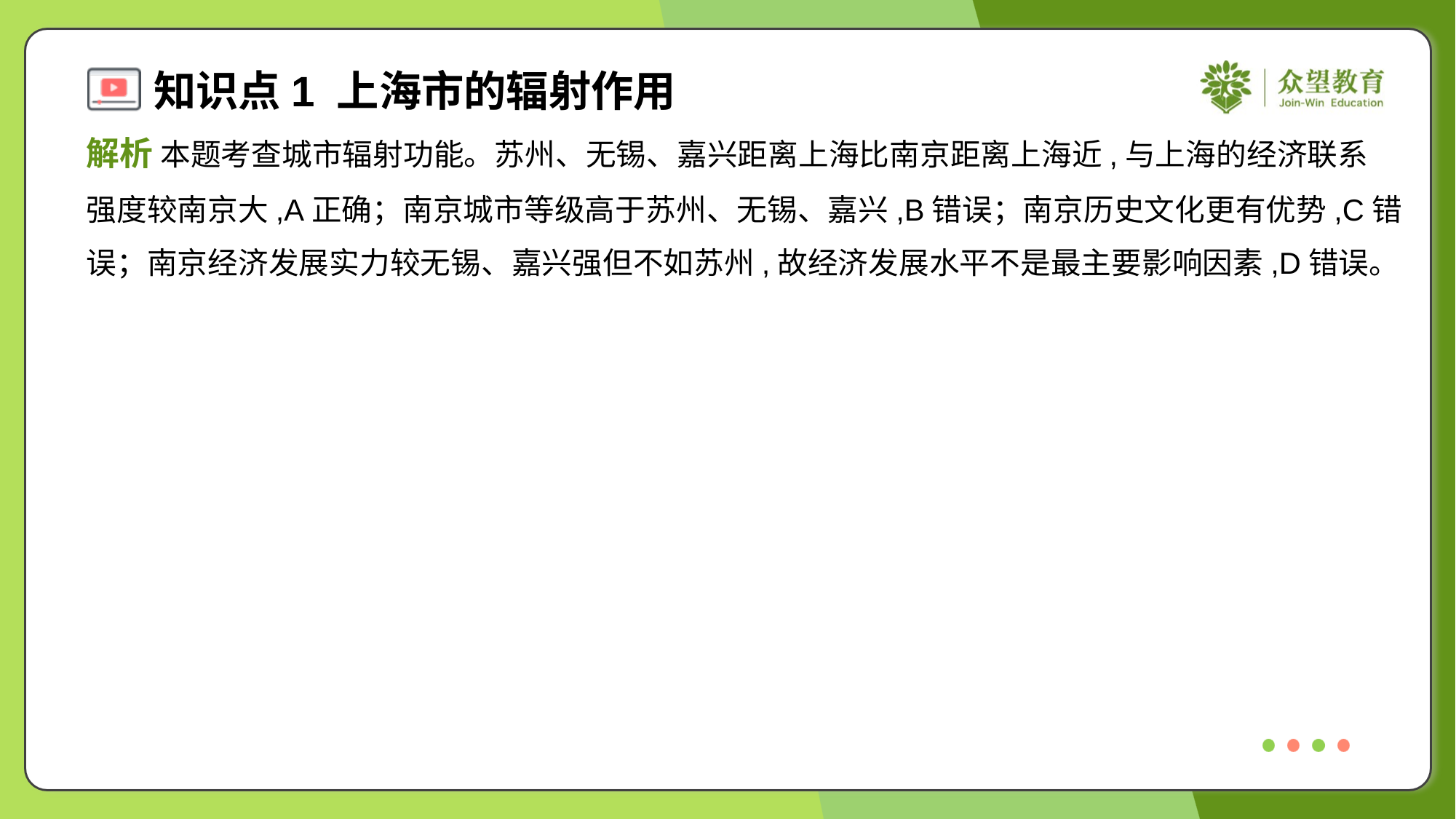

解析 本题考查城市辐射功能。苏州、无锡、嘉兴距离上海比南京距离上海近,与上海的经济联系
强度较南京大,A正确；南京城市等级高于苏州、无锡、嘉兴,B错误；南京历史文化更有优势,C错
误；南京经济发展实力较无锡、嘉兴强但不如苏州,故经济发展水平不是最主要影响因素,D错误。